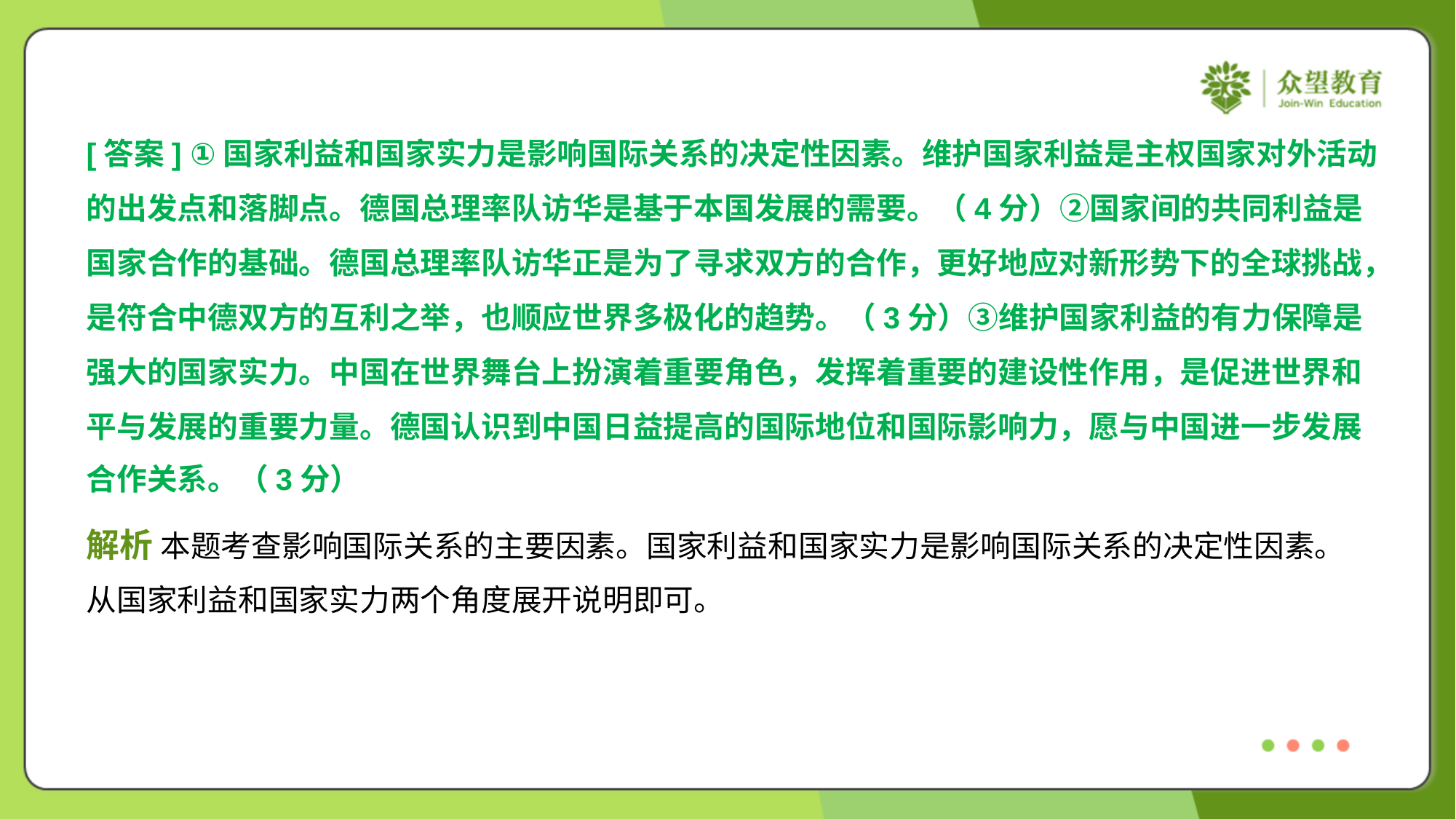

[答案] ①国家利益和国家实力是影响国际关系的决定性因素。维护国家利益是主权国家对外活动
的出发点和落脚点。德国总理率队访华是基于本国发展的需要。（4分）②国家间的共同利益是
国家合作的基础。德国总理率队访华正是为了寻求双方的合作，更好地应对新形势下的全球挑战，
是符合中德双方的互利之举，也顺应世界多极化的趋势。（3分）③维护国家利益的有力保障是
强大的国家实力。中国在世界舞台上扮演着重要角色，发挥着重要的建设性作用，是促进世界和
平与发展的重要力量。德国认识到中国日益提高的国际地位和国际影响力，愿与中国进一步发展
合作关系。（3分）
解析 本题考查影响国际关系的主要因素。国家利益和国家实力是影响国际关系的决定性因素。
从国家利益和国家实力两个角度展开说明即可。